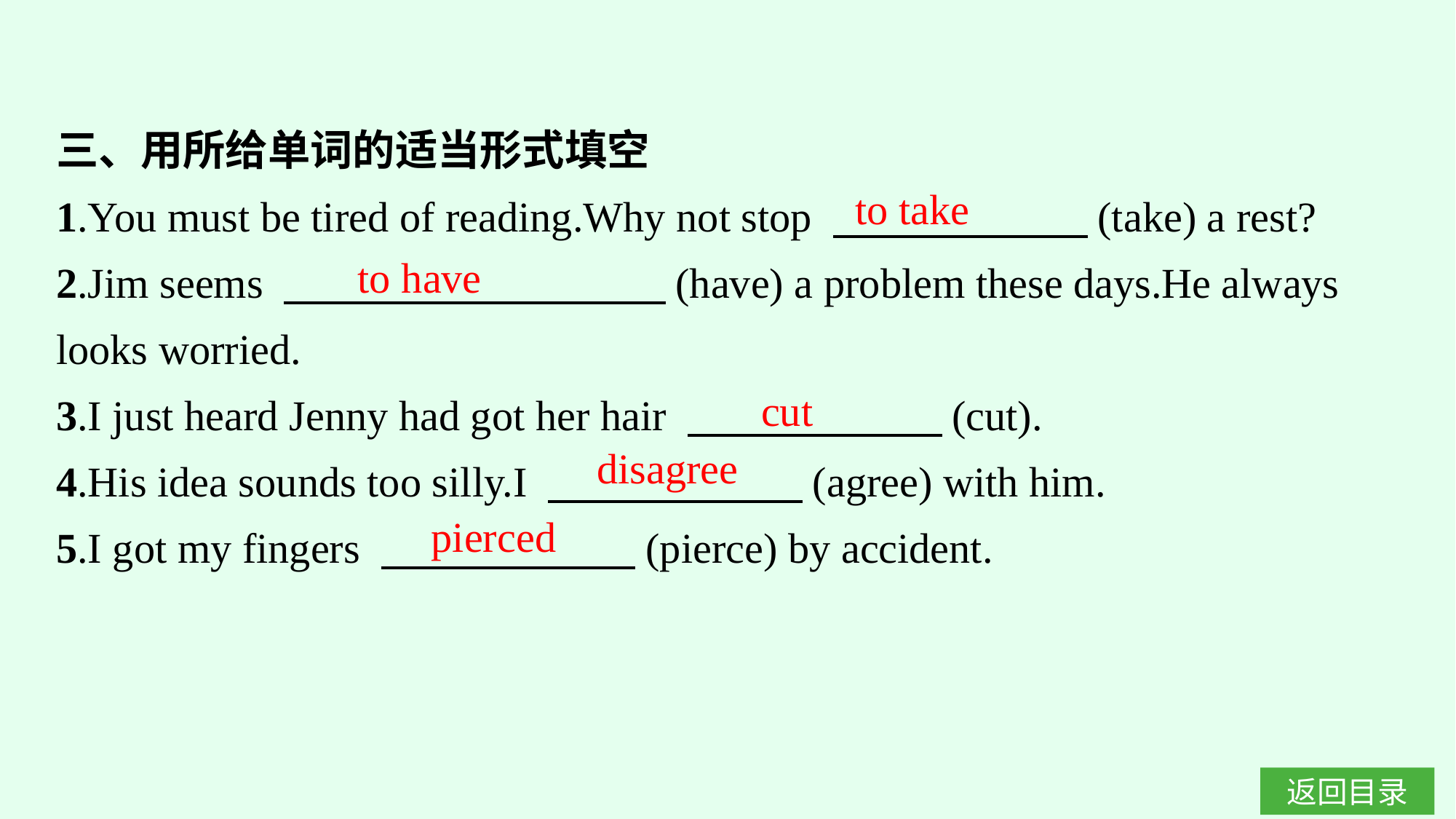

三、用所给单词的适当形式填空
1.You must be tired of reading.Why not stop 　　　　　　(take) a rest?
2.Jim seems 　　　　　　　　　(have) a problem these days.He always looks worried.
3.I just heard Jenny had got her hair 　　　　　　(cut).
4.His idea sounds too silly.I 　　　　　　(agree) with him.
5.I got my fingers 　　　　　　(pierce) by accident.
to take
to have
cut
disagree
pierced